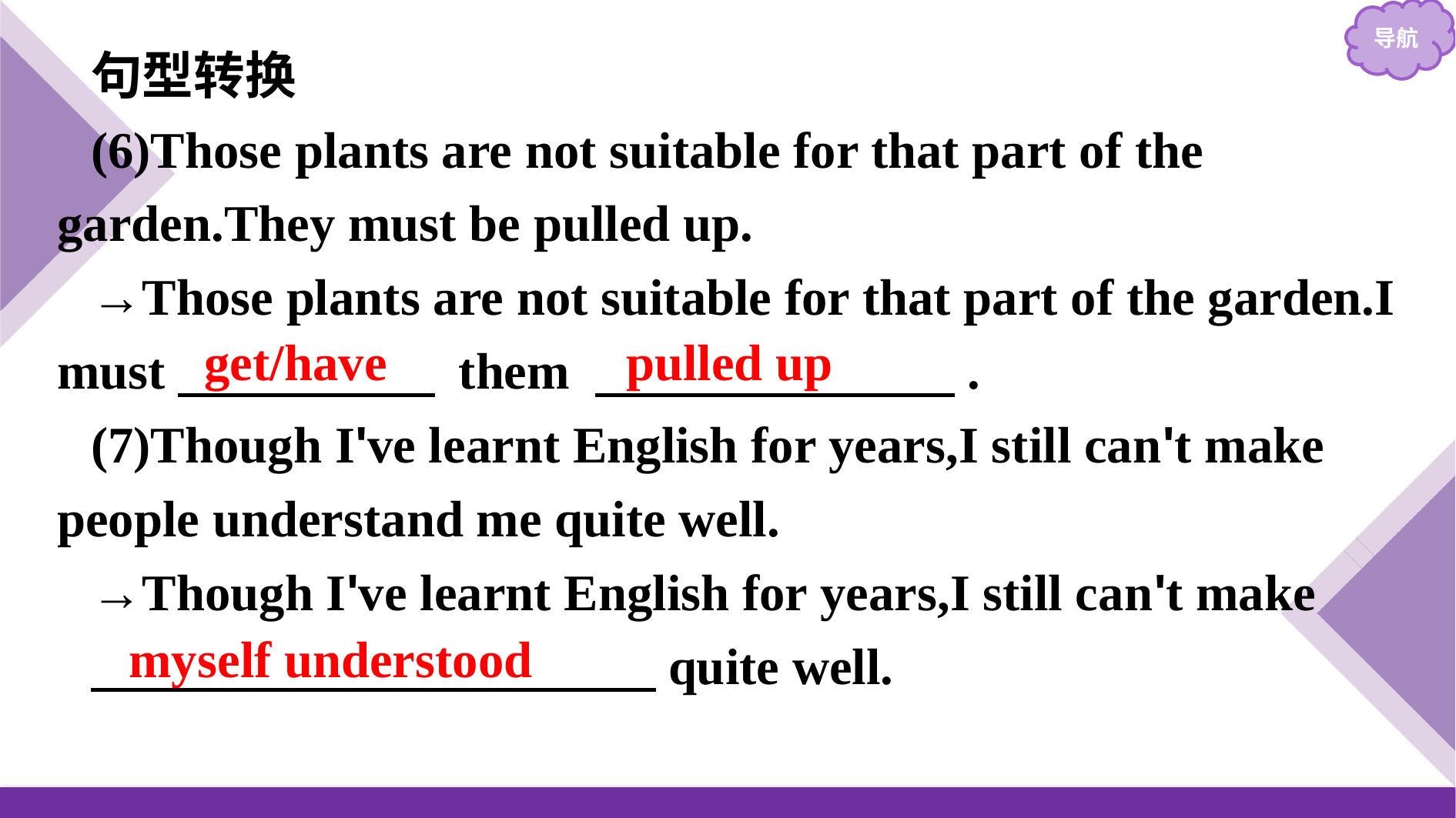

句型转换
(6)Those plants are not suitable for that part of the garden.They must be pulled up.
→Those plants are not suitable for that part of the garden.I must　　　　　 them 　　　　　　　.
(7)Though I've learnt English for years,I still can't make people understand me quite well.
→Though I've learnt English for years,I still can't make
　　　　　　　　　　　quite well.
pulled up
get/have
myself understood